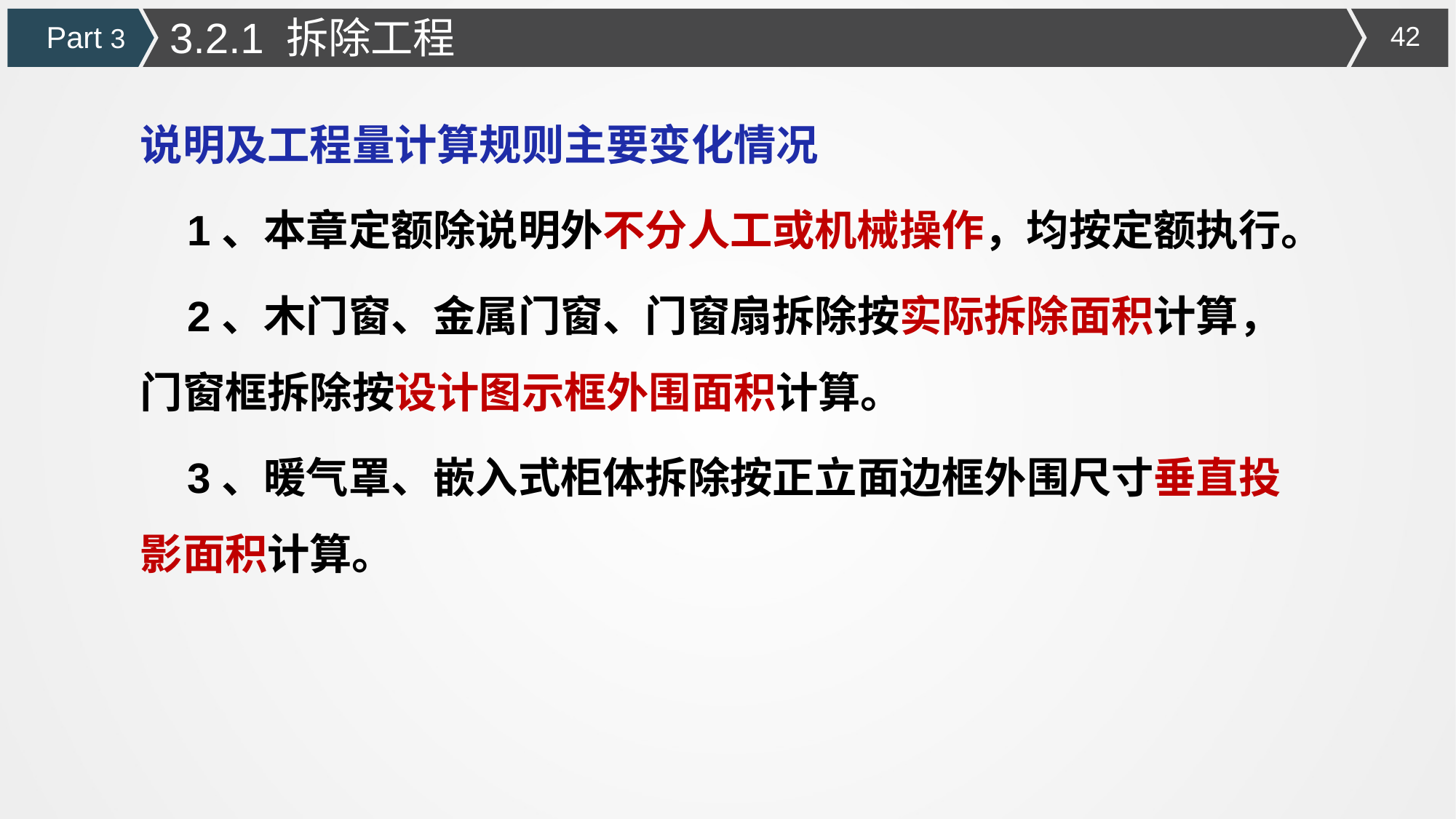

3.2.1 拆除工程
Part 3
说明及工程量计算规则主要变化情况
    1、本章定额除说明外不分人工或机械操作，均按定额执行。
    2、木门窗、金属门窗、门窗扇拆除按实际拆除面积计算，门窗框拆除按设计图示框外围面积计算。
    3、暖气罩、嵌入式柜体拆除按正立面边框外围尺寸垂直投影面积计算。